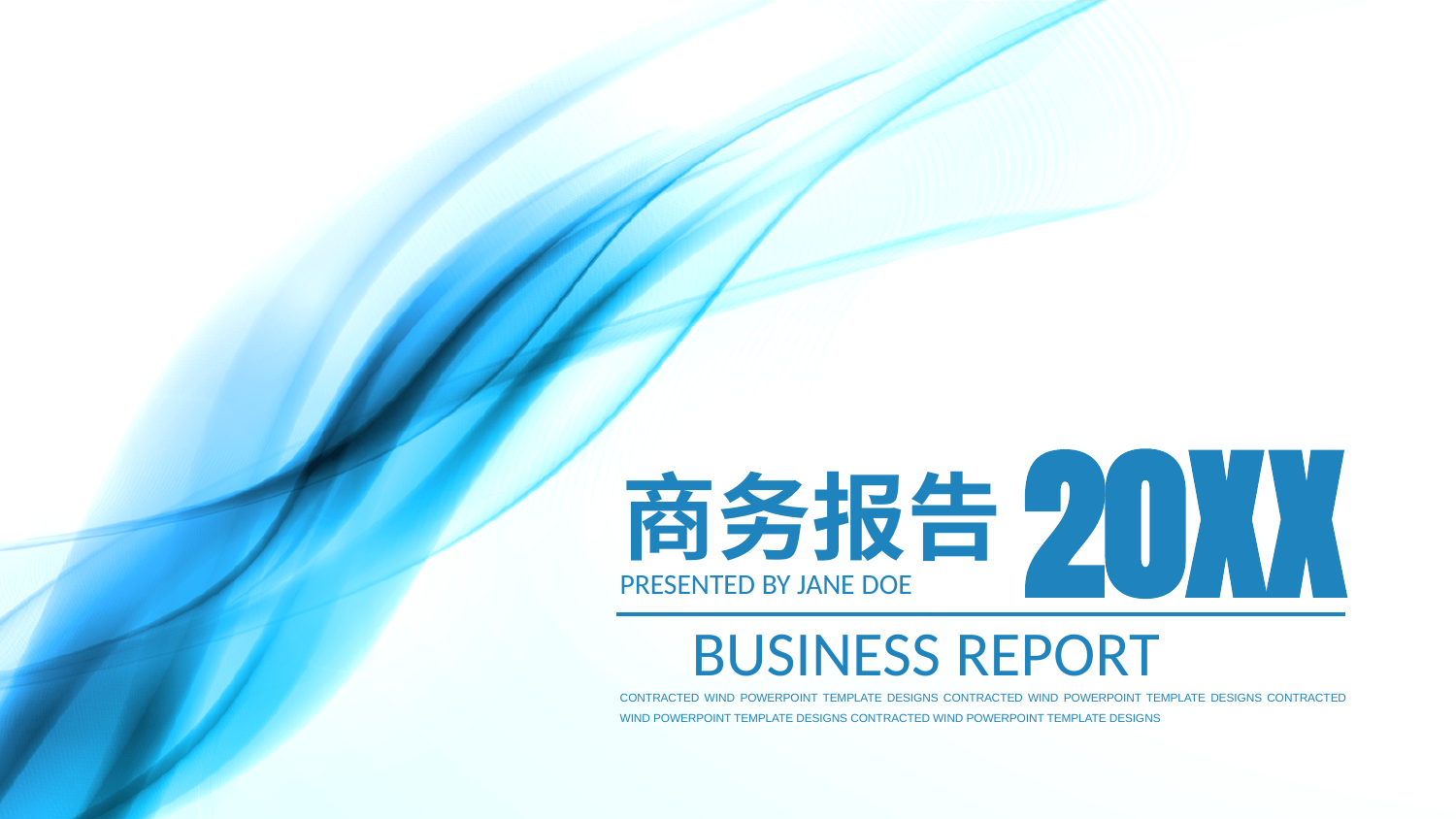

20XX
商务报告
PRESENTED BY JANE DOE
BUSINESS REPORT
CONTRACTED WIND POWERPOINT TEMPLATE DESIGNS CONTRACTED WIND POWERPOINT TEMPLATE DESIGNS CONTRACTED WIND POWERPOINT TEMPLATE DESIGNS CONTRACTED WIND POWERPOINT TEMPLATE DESIGNS